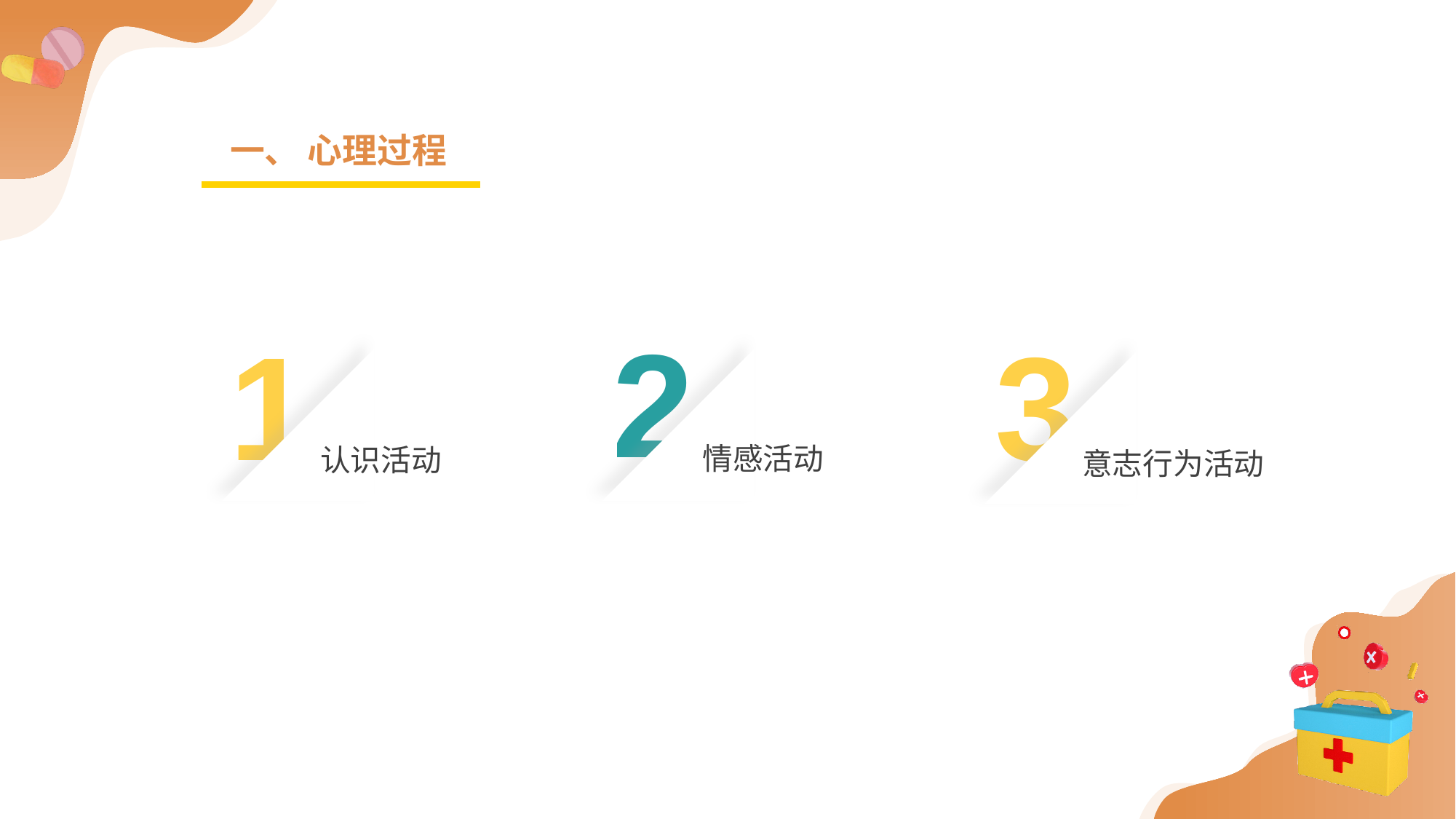

一、 心理过程
2

情感活动
1

认识活动
3

意志行为活动